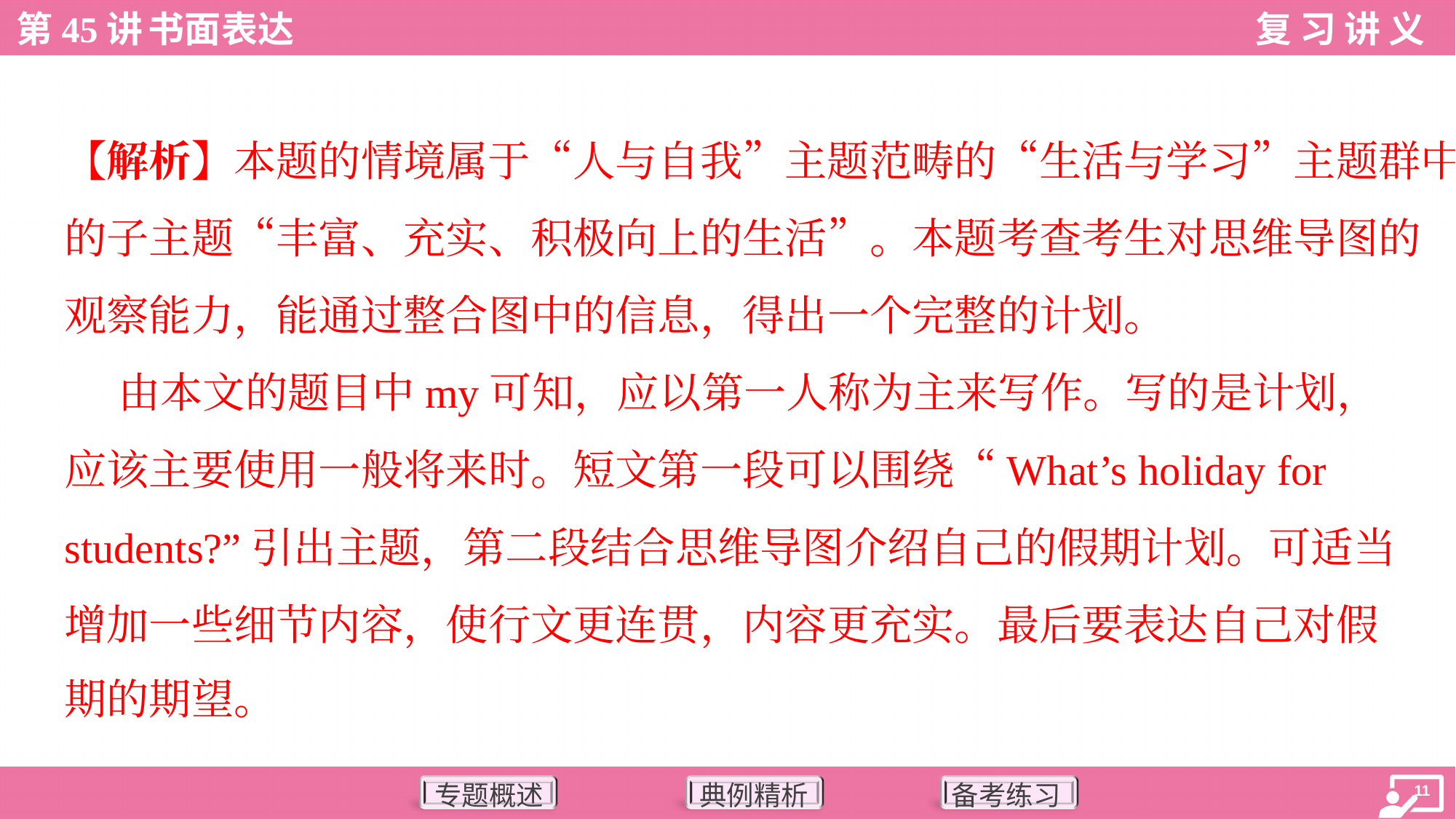

【解析】本题的情境属于“人与自我”主题范畴的“生活与学习”主题群中
的子主题“丰富、充实、积极向上的生活”。本题考查考生对思维导图的
观察能力，能通过整合图中的信息，得出一个完整的计划。
    由本文的题目中my可知，应以第一人称为主来写作。写的是计划，
应该主要使用一般将来时。短文第一段可以围绕“What’s holiday for
students?”引出主题，第二段结合思维导图介绍自己的假期计划。可适当
增加一些细节内容，使行文更连贯，内容更充实。最后要表达自己对假
期的期望。